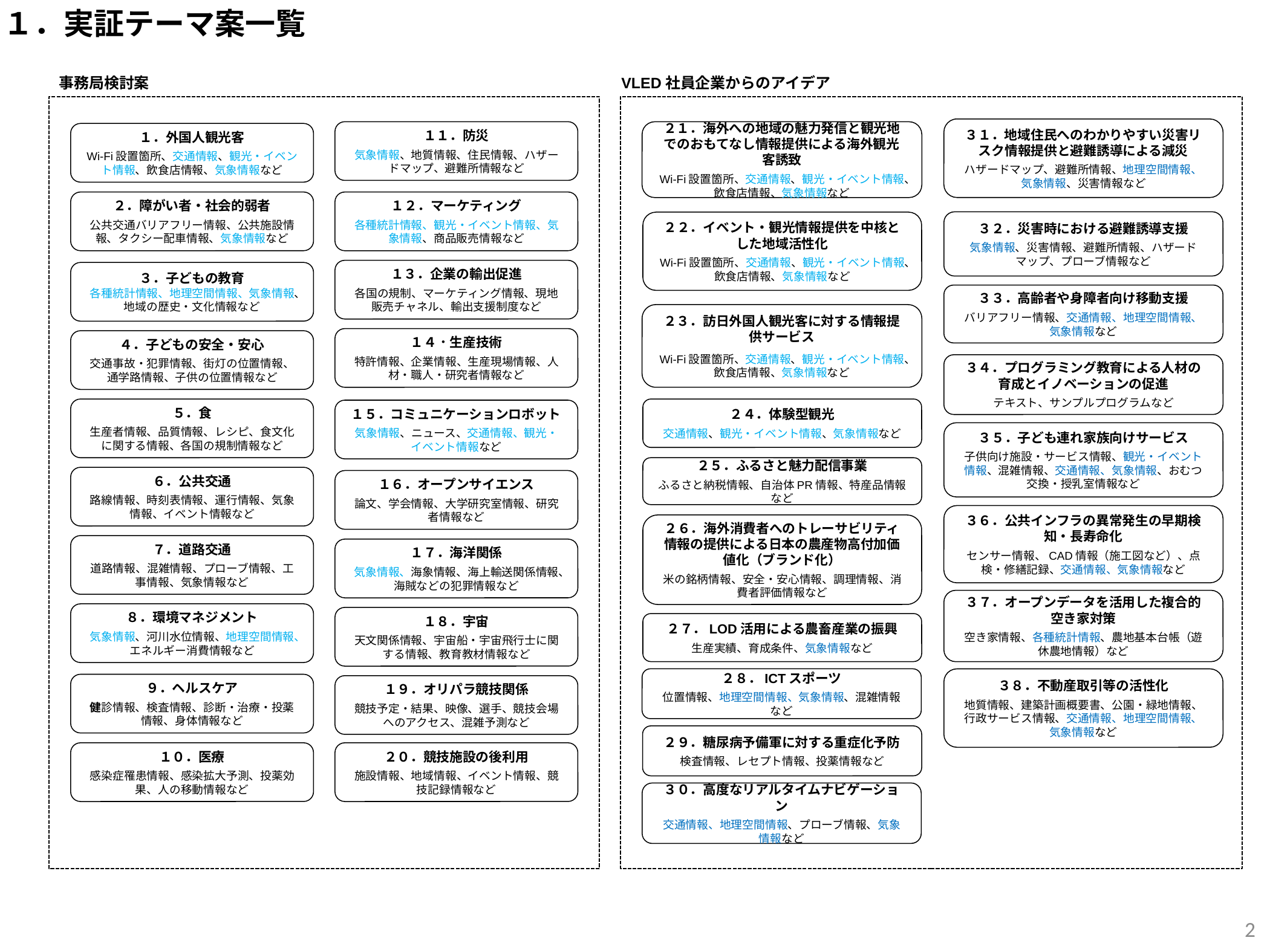

１．実証テーマ案一覧
事務局検討案
VLED社員企業からのアイデア

３１．地域住民へのわかりやすい災害リスク情報提供と避難誘導による減災

ハザードマップ、避難所情報、地理空間情報、気象情報、災害情報など
１１．防災

気象情報、地質情報、住民情報、ハザードマップ、避難所情報など
２１．海外への地域の魅力発信と観光地でのおもてなし情報提供による海外観光客誘致

Wi-Fi設置箇所、交通情報、観光・イベント情報、飲食店情報、気象情報など
１．外国人観光客

Wi-Fi設置箇所、交通情報、観光・イベント情報、飲食店情報、気象情報など
２．障がい者・社会的弱者

公共交通バリアフリー情報、公共施設情報、タクシー配車情報、気象情報など
１２．マーケティング

各種統計情報、観光・イベント情報、気象情報、商品販売情報など
３２．災害時における避難誘導支援

気象情報、災害情報、避難所情報、ハザードマップ、プローブ情報など
２２．イベント・観光情報提供を中核とした地域活性化

Wi-Fi設置箇所、交通情報、観光・イベント情報、飲食店情報、気象情報など
１３．企業の輸出促進

各国の規制、マーケティング情報、現地販売チャネル、輸出支援制度など
３．子どもの教育
各種統計情報、地理空間情報、気象情報、地域の歴史・文化情報など
３３．高齢者や身障者向け移動支援

バリアフリー情報、交通情報、地理空間情報、気象情報など
２３．訪日外国人観光客に対する情報提供サービス

Wi-Fi設置箇所、交通情報、観光・イベント情報、飲食店情報、気象情報など
１４．生産技術

特許情報、企業情報、生産現場情報、人材・職人・研究者情報など
４．子どもの安全・安心

交通事故・犯罪情報、街灯の位置情報、通学路情報、子供の位置情報など
３４．プログラミング教育による人材の育成とイノベーションの促進

テキスト、サンプルプログラムなど
５．食

生産者情報、品質情報、レシピ、食文化に関する情報、各国の規制情報など
２４．体験型観光

交通情報、観光・イベント情報、気象情報など
１５．コミュニケーションロボット

気象情報、ニュース、交通情報、観光・イベント情報など
３５．子ども連れ家族向けサービス

子供向け施設・サービス情報、観光・イベント情報、混雑情報、交通情報、気象情報、おむつ交換・授乳室情報など
２５．ふるさと魅力配信事業

ふるさと納税情報、自治体PR情報、特産品情報など
６．公共交通

路線情報、時刻表情報、運行情報、気象情報、イベント情報など
１６．オープンサイエンス

論文、学会情報、大学研究室情報、研究者情報など
３６．公共インフラの異常発生の早期検知・長寿命化

センサー情報、CAD情報（施工図など）、点検・修繕記録、交通情報、気象情報など
２６．海外消費者へのトレーサビリティ情報の提供による日本の農産物高付加価値化（ブランド化）

米の銘柄情報、安全・安心情報、調理情報、消費者評価情報など
７．道路交通

道路情報、混雑情報、プローブ情報、工事情報、気象情報など
１７．海洋関係

気象情報、海象情報、海上輸送関係情報、海賊などの犯罪情報など
３７．オープンデータを活用した複合的空き家対策

空き家情報、各種統計情報、農地基本台帳（遊休農地情報）など
８．環境マネジメント

気象情報、河川水位情報、地理空間情報、エネルギー消費情報など
１８．宇宙

天文関係情報、宇宙船・宇宙飛行士に関する情報、教育教材情報など
２７．LOD活用による農畜産業の振興

生産実績、育成条件、気象情報など
２８．ICTスポーツ

位置情報、地理空間情報、気象情報、混雑情報など
３８．不動産取引等の活性化

地質情報、建築計画概要書、公園・緑地情報、行政サービス情報、交通情報、地理空間情報、気象情報など
９．ヘルスケア

健診情報、検査情報、診断・治療・投薬情報、身体情報など
１９．オリパラ競技関係

競技予定・結果、映像、選手、競技会場へのアクセス、混雑予測など
２９．糖尿病予備軍に対する重症化予防

検査情報、レセプト情報、投薬情報など
１０．医療

感染症罹患情報、感染拡大予測、投薬効果、人の移動情報など
２０．競技施設の後利用

施設情報、地域情報、イベント情報、競技記録情報など
３０．高度なリアルタイムナビゲーション

交通情報、地理空間情報、プローブ情報、気象情報など
2